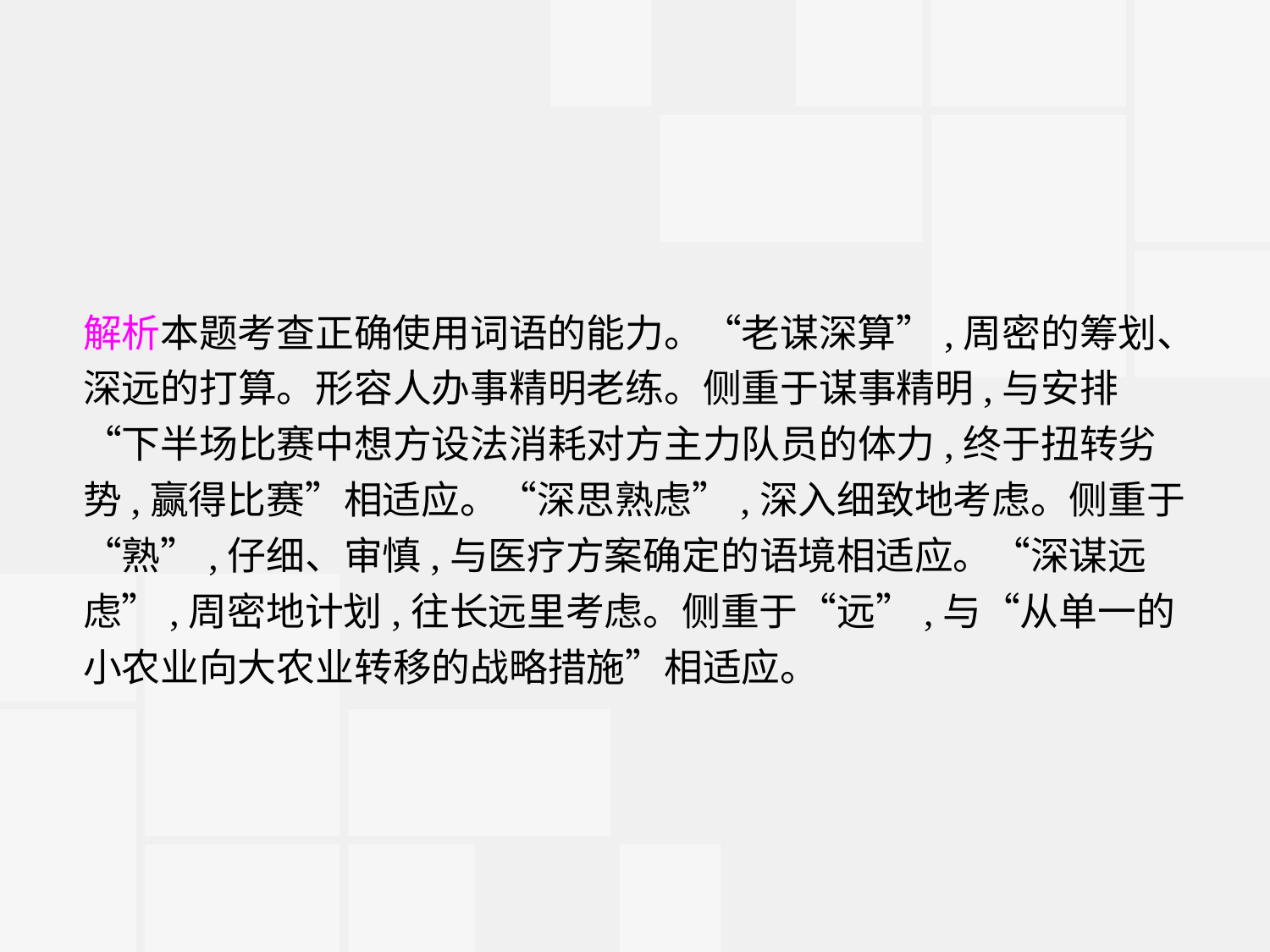

解析本题考查正确使用词语的能力。“老谋深算”,周密的筹划、深远的打算。形容人办事精明老练。侧重于谋事精明,与安排“下半场比赛中想方设法消耗对方主力队员的体力,终于扭转劣势,赢得比赛”相适应。“深思熟虑”,深入细致地考虑。侧重于“熟”,仔细、审慎,与医疗方案确定的语境相适应。“深谋远虑”,周密地计划,往长远里考虑。侧重于“远”,与“从单一的小农业向大农业转移的战略措施”相适应。